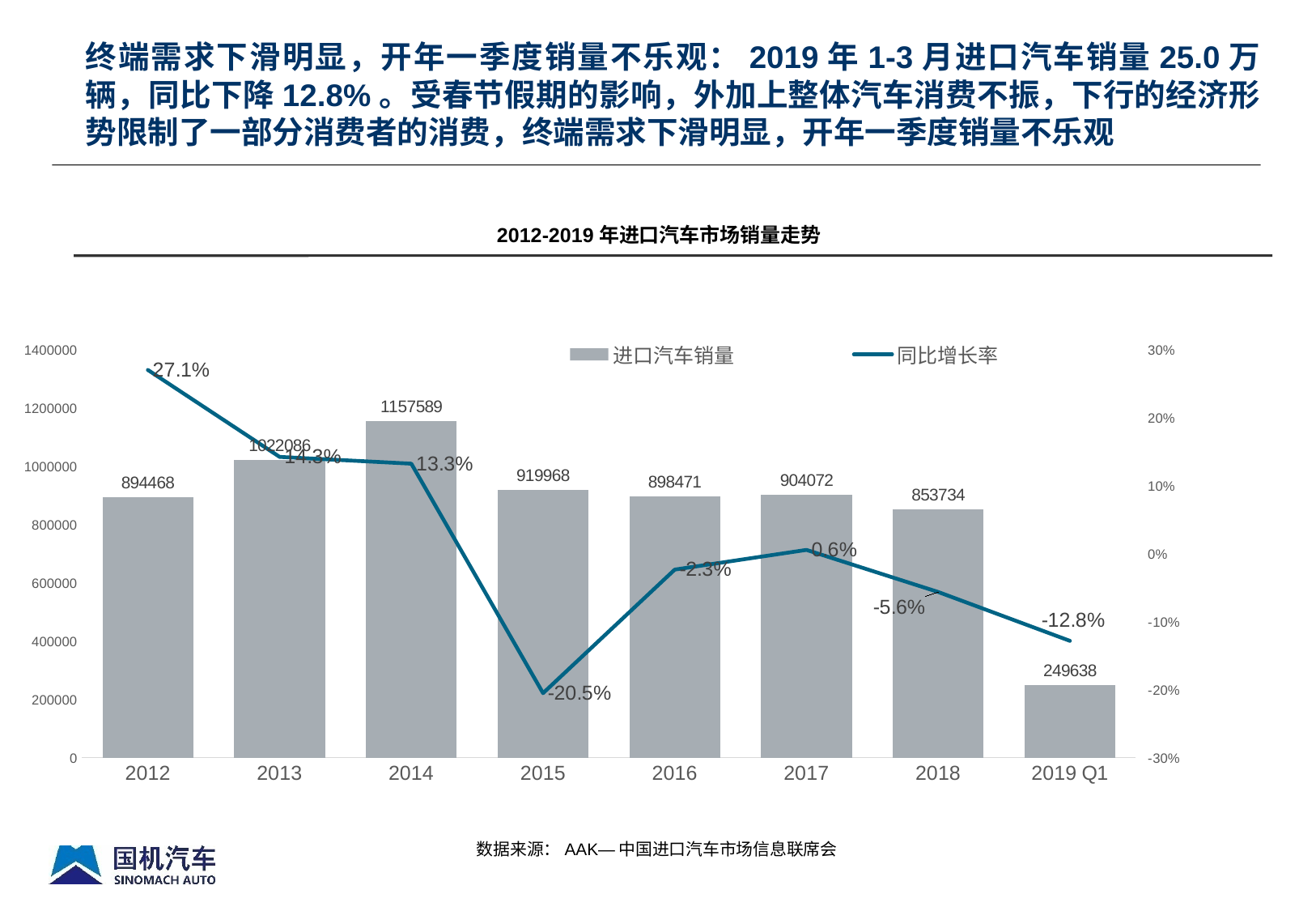

终端需求下滑明显，开年一季度销量不乐观：2019年1-3月进口汽车销量25.0万辆，同比下降12.8%。受春节假期的影响，外加上整体汽车消费不振，下行的经济形势限制了一部分消费者的消费，终端需求下滑明显，开年一季度销量不乐观

2012-2019年进口汽车市场销量走势

### Chart

| Category | 进口汽车销量 | 同比增长率 |
|---|---|---|
| 2012 | 894468.0 | 0.271 |
| 2013 | 1022086.0 | 0.143 |
| 2014 | 1157589.0 | 0.133 |
| 2015 | 919968.0 | -0.205 |
| 2016 | 898471.0 | -0.023 |
| 2017 | 904072.0 | 0.006 |
| 2018 | 853734.0 | -0.056 |
| 2019 Q1 | 249638.0 | -0.128 |
数据来源：AAK—中国进口汽车市场信息联席会